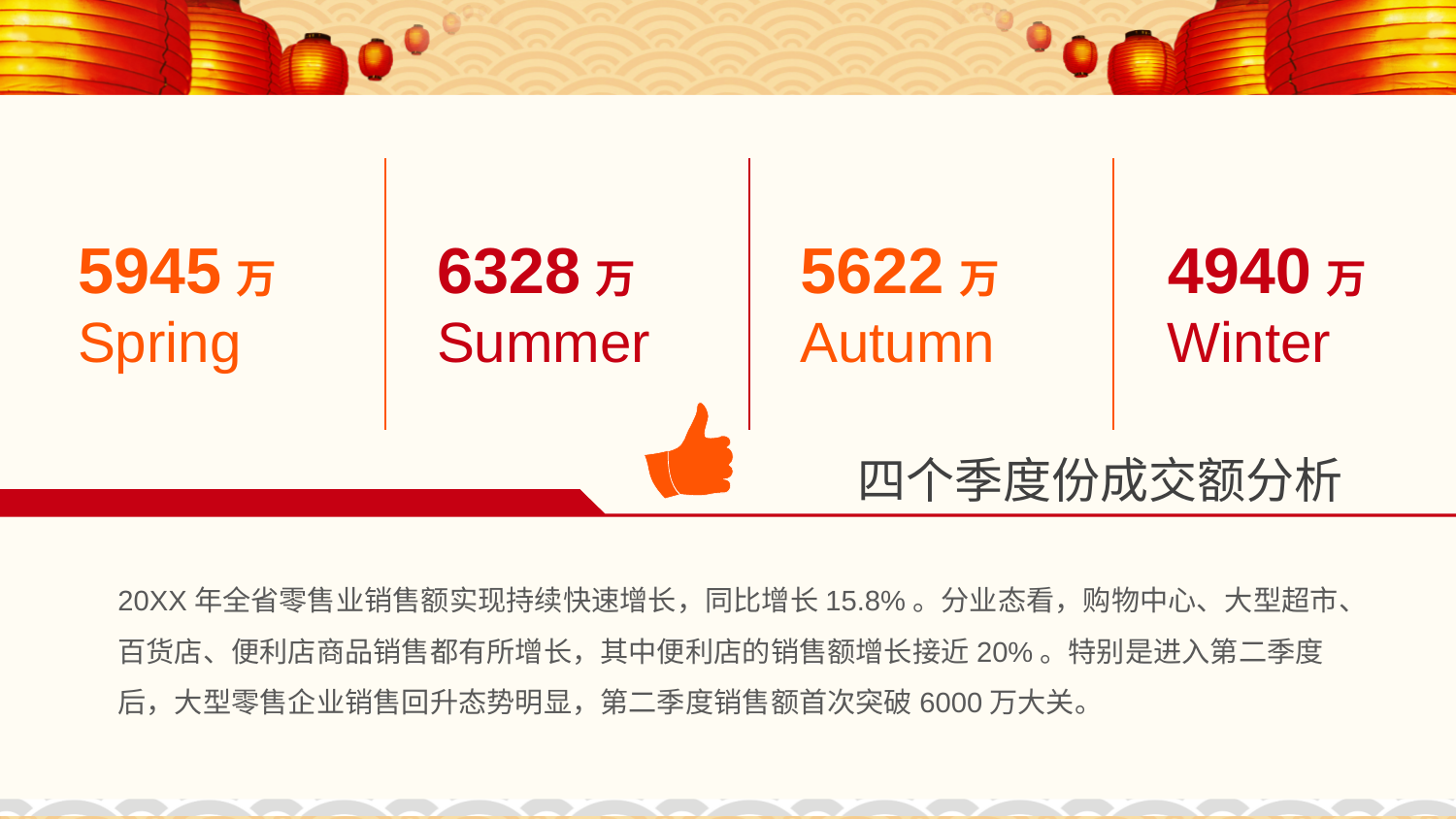

5945万
Spring
6328万
Summer
5622万
Autumn
4940万
Winter

四个季度份成交额分析

20XX年全省零售业销售额实现持续快速增长，同比增长15.8%。分业态看，购物中心、大型超市、百货店、便利店商品销售都有所增长，其中便利店的销售额增长接近20%。特别是进入第二季度后，大型零售企业销售回升态势明显，第二季度销售额首次突破6000万大关。